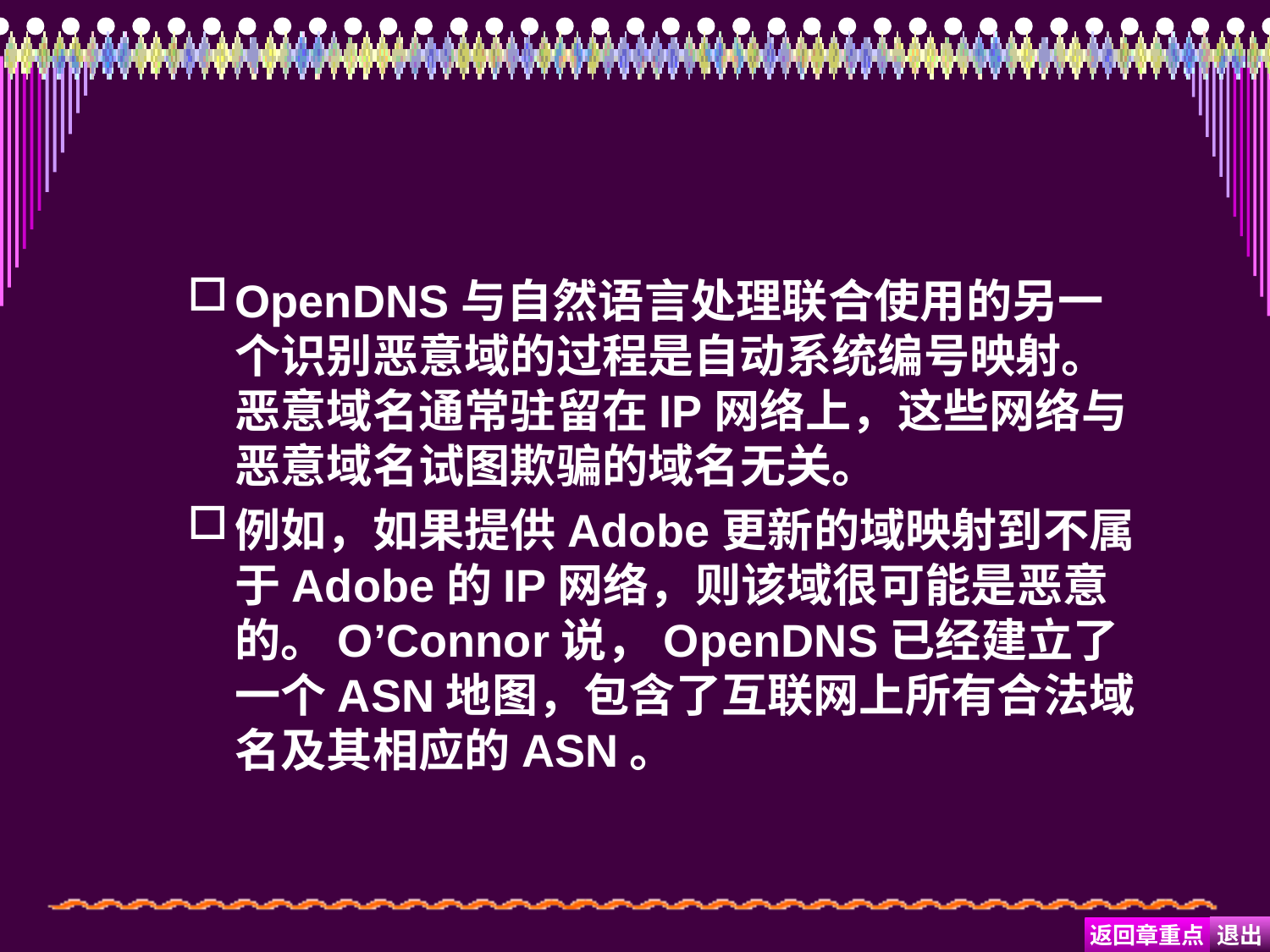

#
OpenDNS与自然语言处理联合使用的另一个识别恶意域的过程是自动系统编号映射。恶意域名通常驻留在IP网络上，这些网络与恶意域名试图欺骗的域名无关。
例如，如果提供Adobe更新的域映射到不属于Adobe的IP网络，则该域很可能是恶意的。O’Connor说，OpenDNS已经建立了一个ASN地图，包含了互联网上所有合法域名及其相应的ASN。